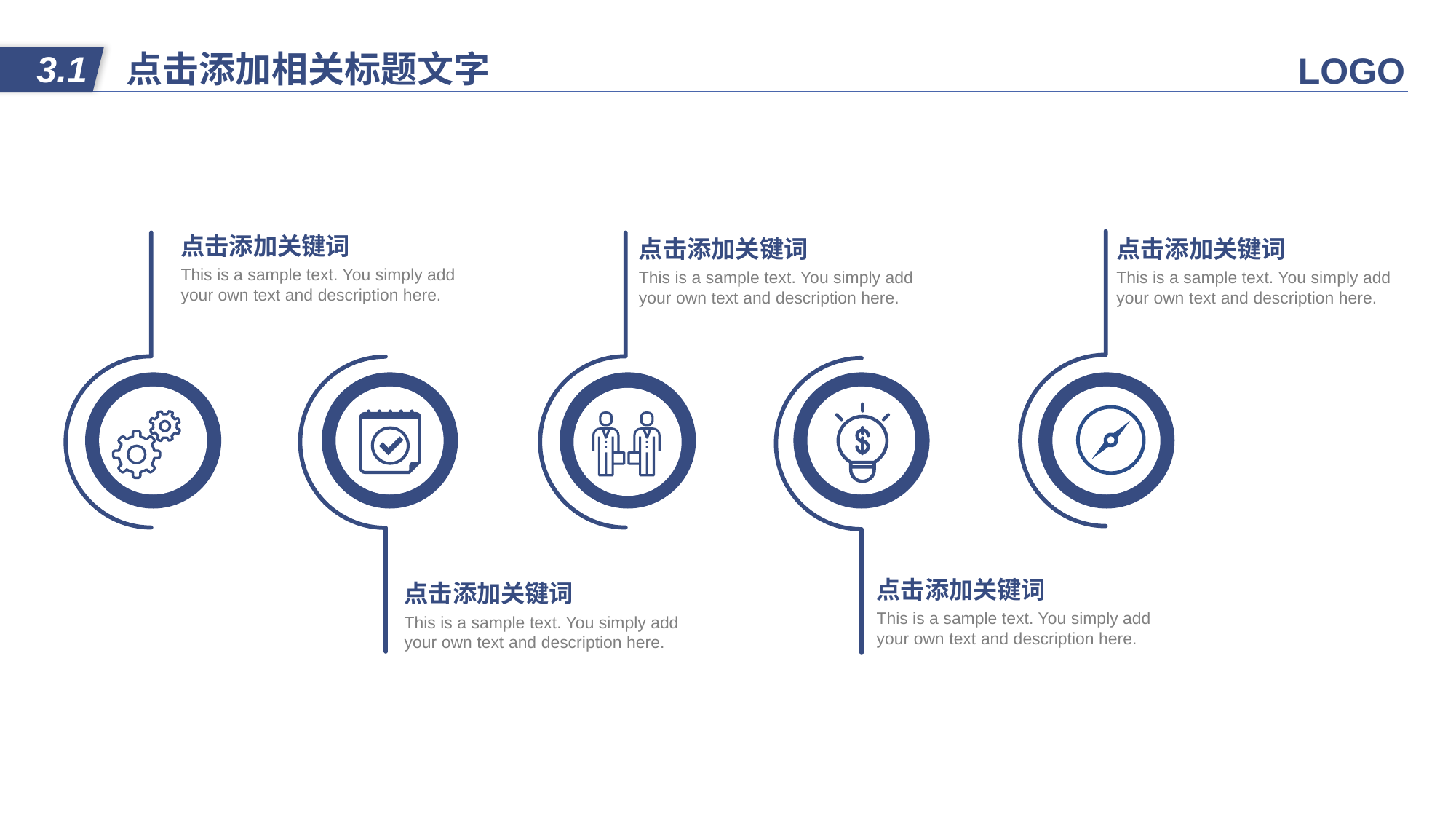

点击添加相关标题文字
3.1
LOGO

点击添加关键词
点击添加关键词
点击添加关键词
This is a sample text. You simply add your own text and description here.
This is a sample text. You simply add your own text and description here.
This is a sample text. You simply add your own text and description here.

点击添加关键词
点击添加关键词
This is a sample text. You simply add your own text and description here.
This is a sample text. You simply add your own text and description here.